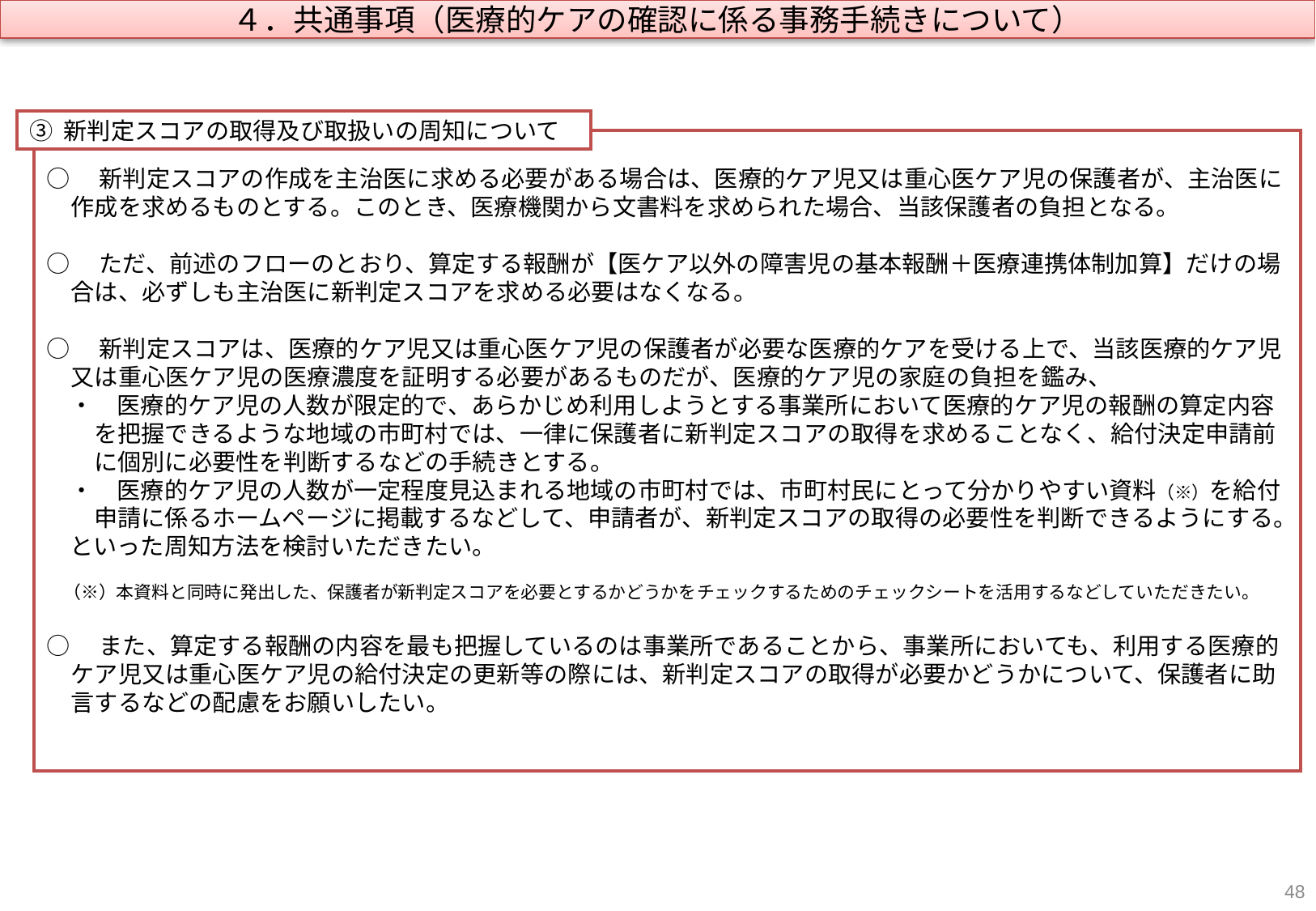

４．共通事項（医療的ケアの確認に係る事務手続きについて）
③ 新判定スコアの取得及び取扱いの周知について
○　新判定スコアの作成を主治医に求める必要がある場合は、医療的ケア児又は重心医ケア児の保護者が、主治医に作成を求めるものとする。このとき、医療機関から文書料を求められた場合、当該保護者の負担となる。

○　ただ、前述のフローのとおり、算定する報酬が【医ケア以外の障害児の基本報酬＋医療連携体制加算】だけの場合は、必ずしも主治医に新判定スコアを求める必要はなくなる。

○　新判定スコアは、医療的ケア児又は重心医ケア児の保護者が必要な医療的ケアを受ける上で、当該医療的ケア児又は重心医ケア児の医療濃度を証明する必要があるものだが、医療的ケア児の家庭の負担を鑑み、
　・　医療的ケア児の人数が限定的で、あらかじめ利用しようとする事業所において医療的ケア児の報酬の算定内容を把握できるような地域の市町村では、一律に保護者に新判定スコアの取得を求めることなく、給付決定申請前に個別に必要性を判断するなどの手続きとする。
　・　医療的ケア児の人数が一定程度見込まれる地域の市町村では、市町村民にとって分かりやすい資料（※）を給付申請に係るホームページに掲載するなどして、申請者が、新判定スコアの取得の必要性を判断できるようにする。
　といった周知方法を検討いただきたい。

　（※）本資料と同時に発出した、保護者が新判定スコアを必要とするかどうかをチェックするためのチェックシートを活用するなどしていただきたい。

○　また、算定する報酬の内容を最も把握しているのは事業所であることから、事業所においても、利用する医療的ケア児又は重心医ケア児の給付決定の更新等の際には、新判定スコアの取得が必要かどうかについて、保護者に助言するなどの配慮をお願いしたい。

48